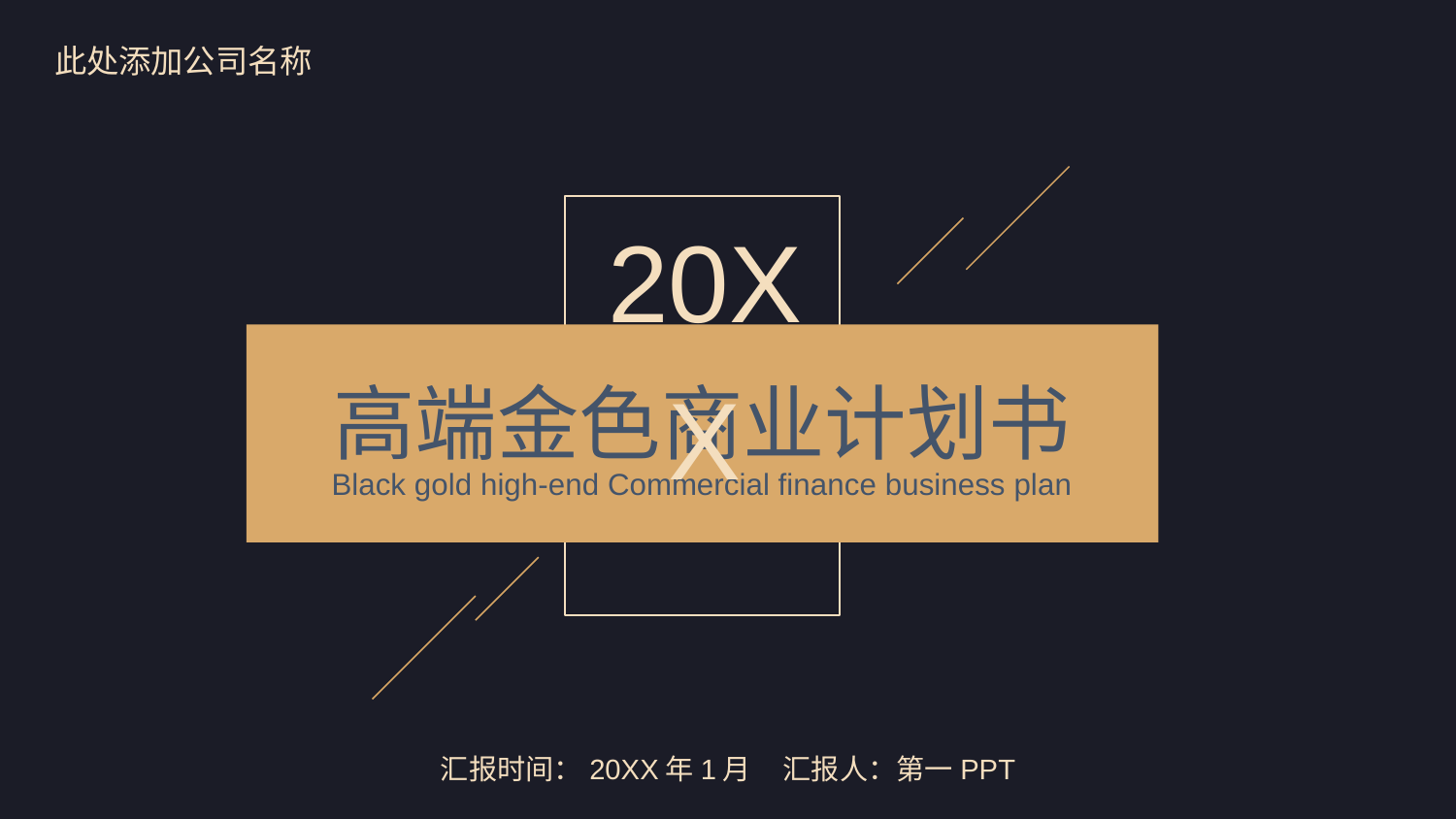

此处添加公司名称
20XX

高端金色商业计划书
Black gold high-end Commercial finance business plan
汇报时间：20XX年1月     汇报人：第一PPT